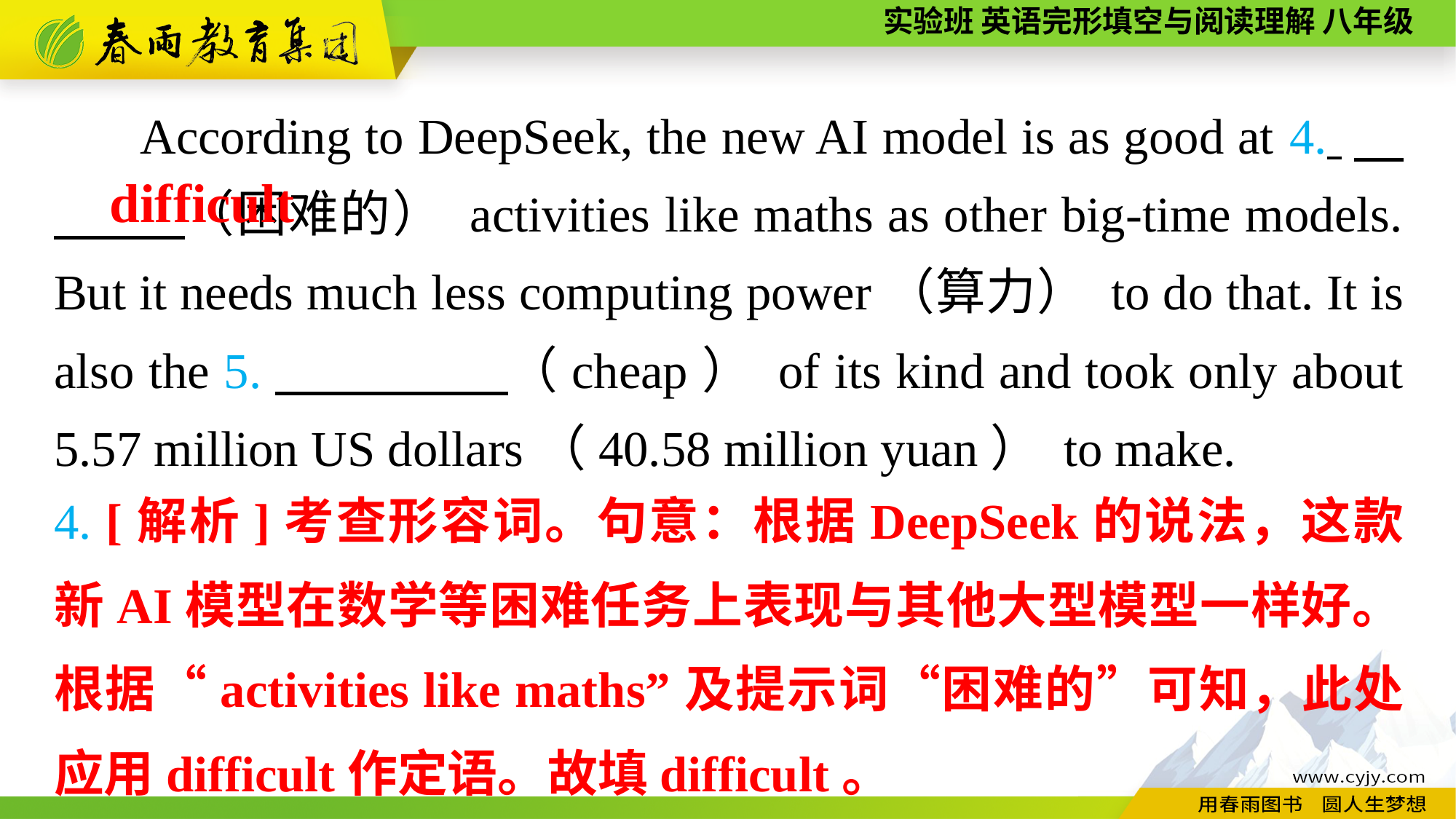

According to DeepSeek, the new AI model is as good at 4. 　　，  （困难的） activities like maths as other big-time models. But it needs much less computing power（算力） to do that. It is also the 5.　　　  　（cheap） of its kind and took only about 5.57 million US dollars（40.58 million yuan） to make.
difficult
4. [解析]考查形容词。句意：根据DeepSeek的说法，这款新AI模型在数学等困难任务上表现与其他大型模型一样好。根据“activities like maths”及提示词“困难的”可知，此处应用difficult作定语。故填difficult。